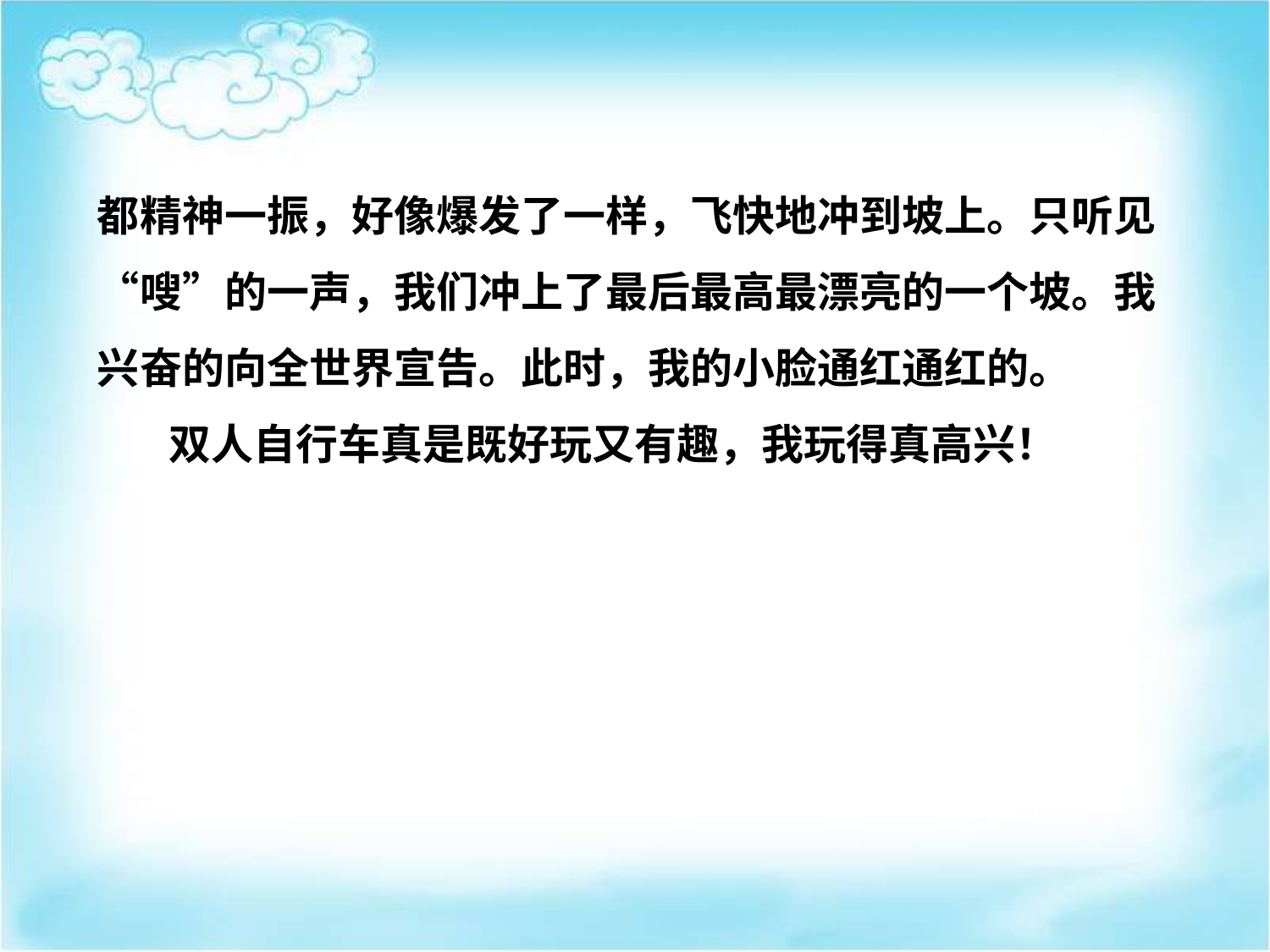

都精神一振，好像爆发了一样，飞快地冲到坡上。只听见“嗖”的一声，我们冲上了最后最高最漂亮的一个坡。我兴奋的向全世界宣告。此时，我的小脸通红通红的。
  双人自行车真是既好玩又有趣，我玩得真高兴！